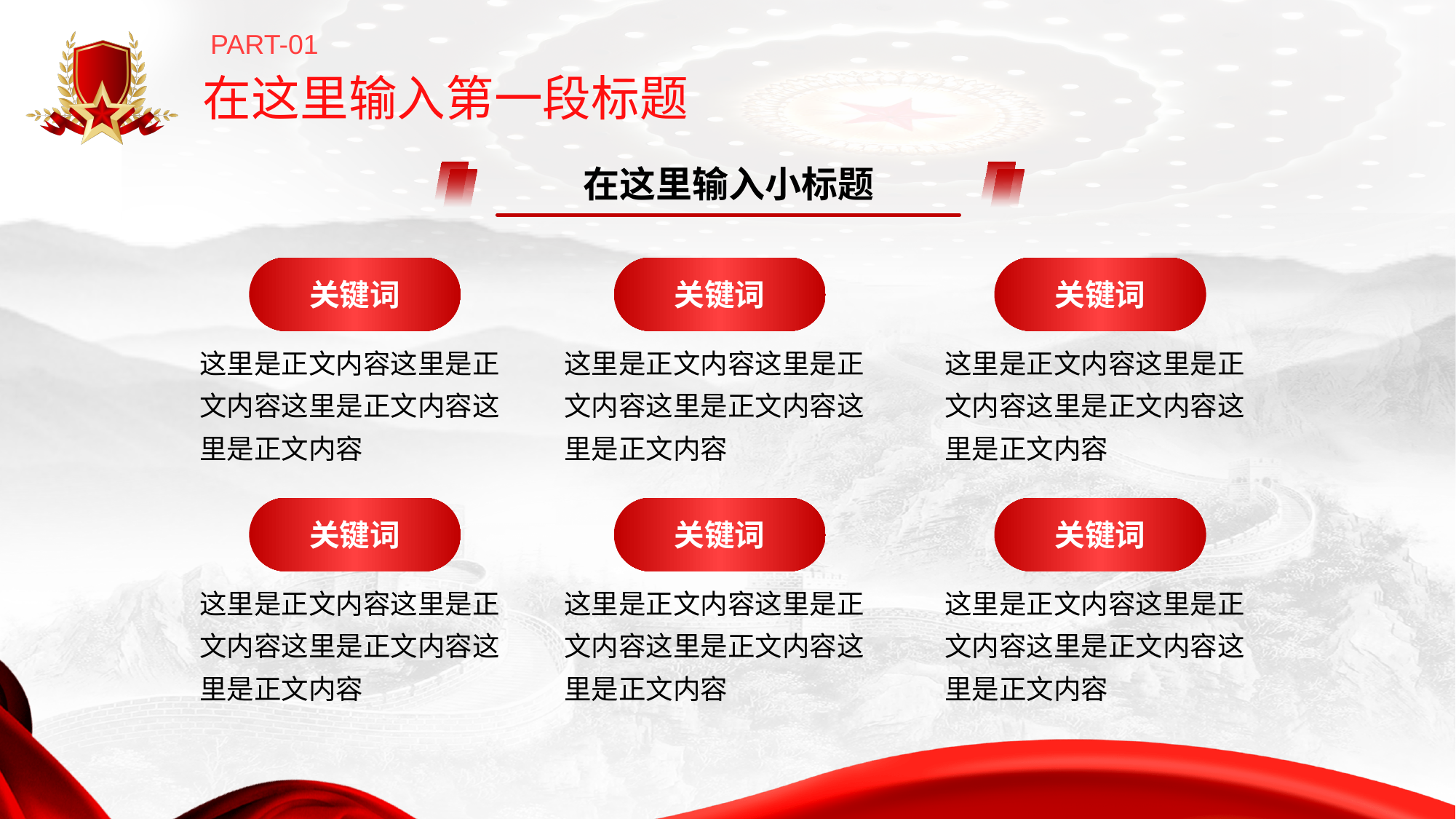

PART-01
# 在这里输入第一段标题
在这里输入小标题

关键词
关键词
关键词
这里是正文内容这里是正文内容这里是正文内容这里是正文内容
这里是正文内容这里是正文内容这里是正文内容这里是正文内容
这里是正文内容这里是正文内容这里是正文内容这里是正文内容

关键词
关键词
关键词
这里是正文内容这里是正文内容这里是正文内容这里是正文内容
这里是正文内容这里是正文内容这里是正文内容这里是正文内容
这里是正文内容这里是正文内容这里是正文内容这里是正文内容